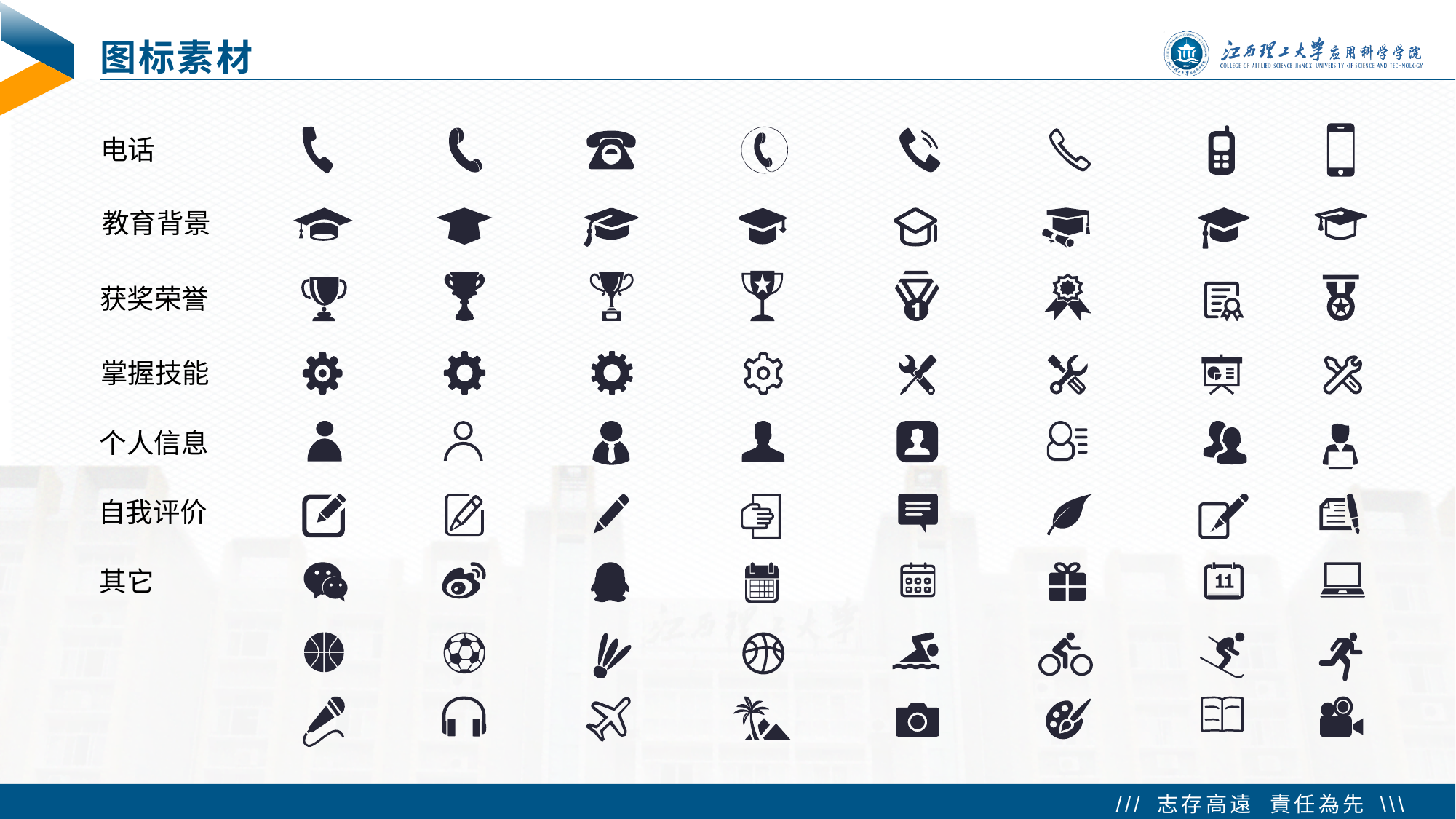

# 图标素材

电话

教育背景

获奖荣誉

掌握技能

个人信息

自我评价

其它